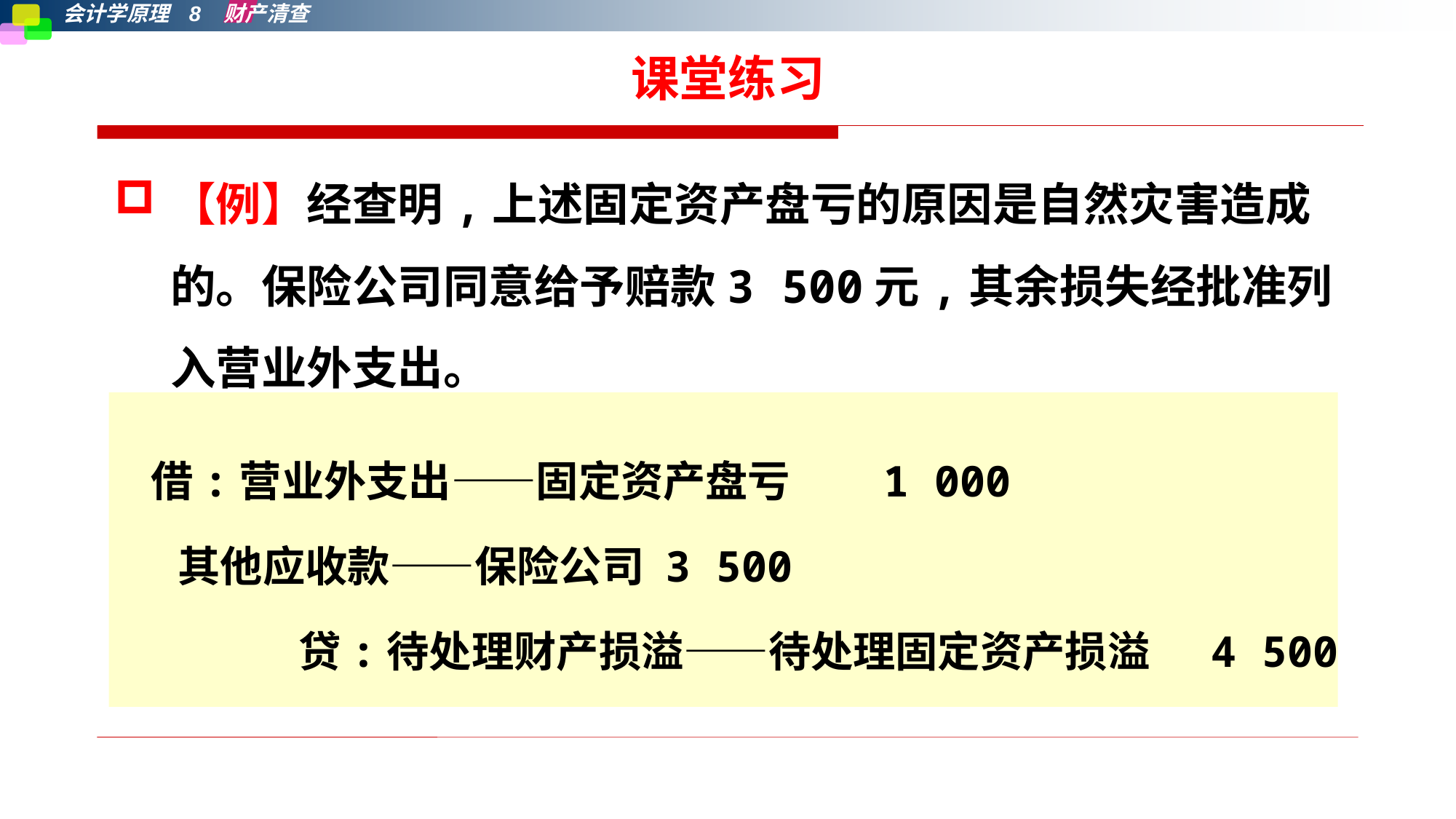

# 课堂练习
【例】经查明,上述固定资产盘亏的原因是自然灾害造成的。保险公司同意给予赔款3 500元,其余损失经批准列入营业外支出。
  借:营业外支出——固定资产盘亏	1 000
     其他应收款——保险公司	3 500
　　　　 贷:待处理财产损溢——待处理固定资产损溢	4 500